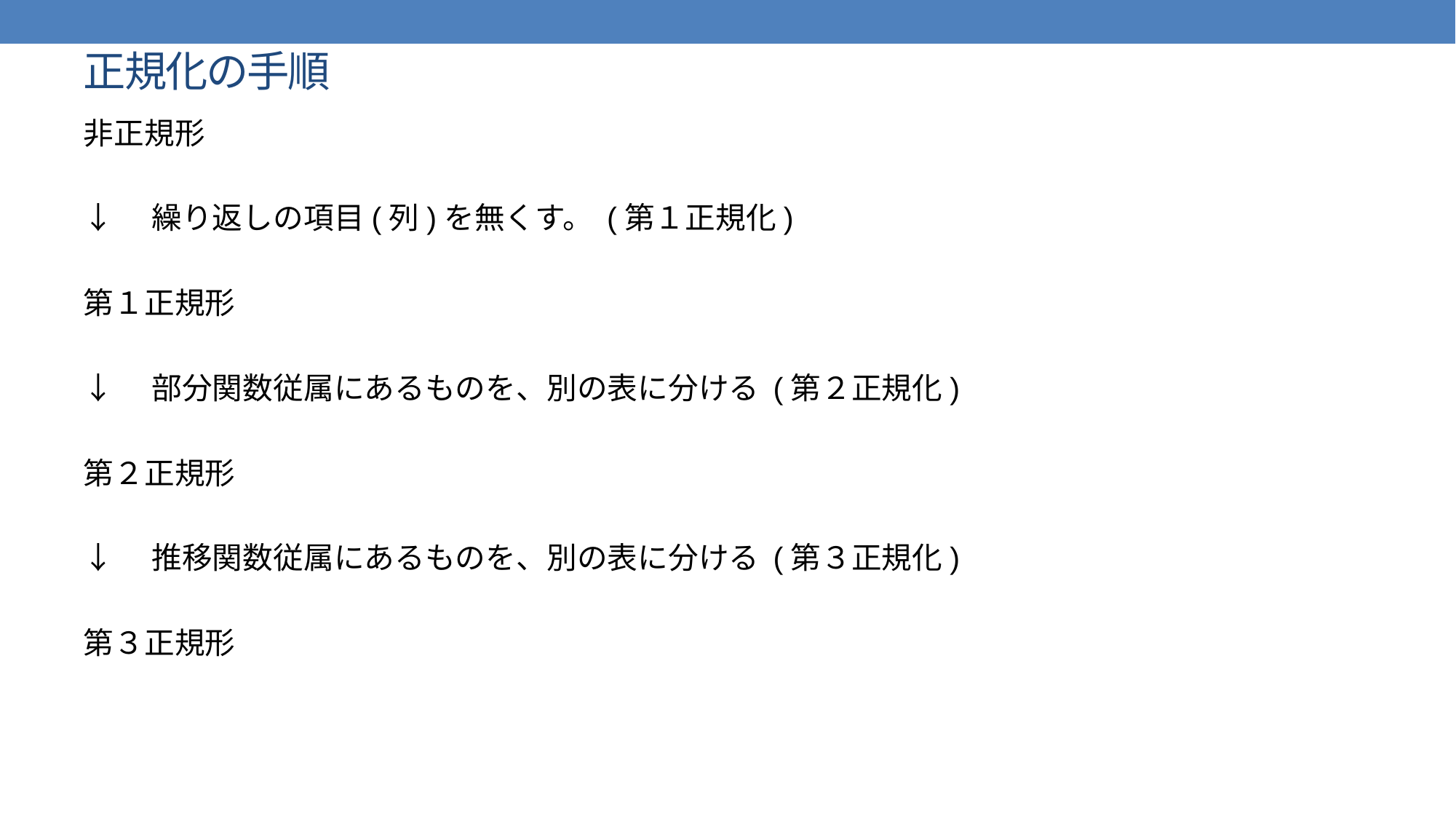

# 正規化の手順
非正規形

↓　繰り返しの項目(列)を無くす。 (第１正規化)

第１正規形

↓　部分関数従属にあるものを、別の表に分ける (第２正規化)

第２正規形

↓　推移関数従属にあるものを、別の表に分ける (第３正規化)

第３正規形